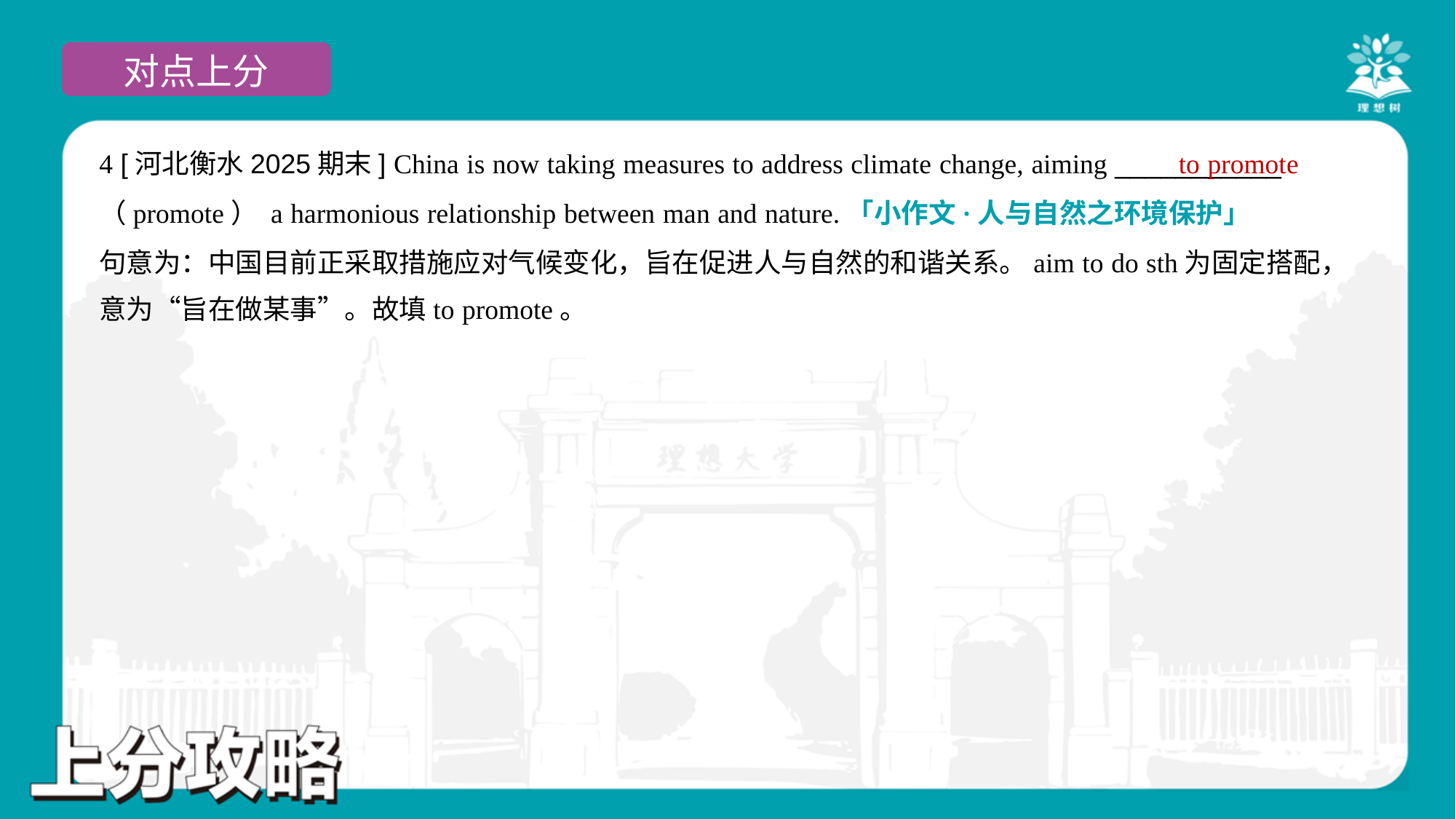

4 [河北衡水2025期末] China is now taking measures to address climate change, aiming ___________
（promote） a harmonious relationship between man and nature.「小作文·人与自然之环境保护」
to promote
句意为：中国目前正采取措施应对气候变化，旨在促进人与自然的和谐关系。aim to do sth为固定搭配，
意为“旨在做某事”。故填to promote。